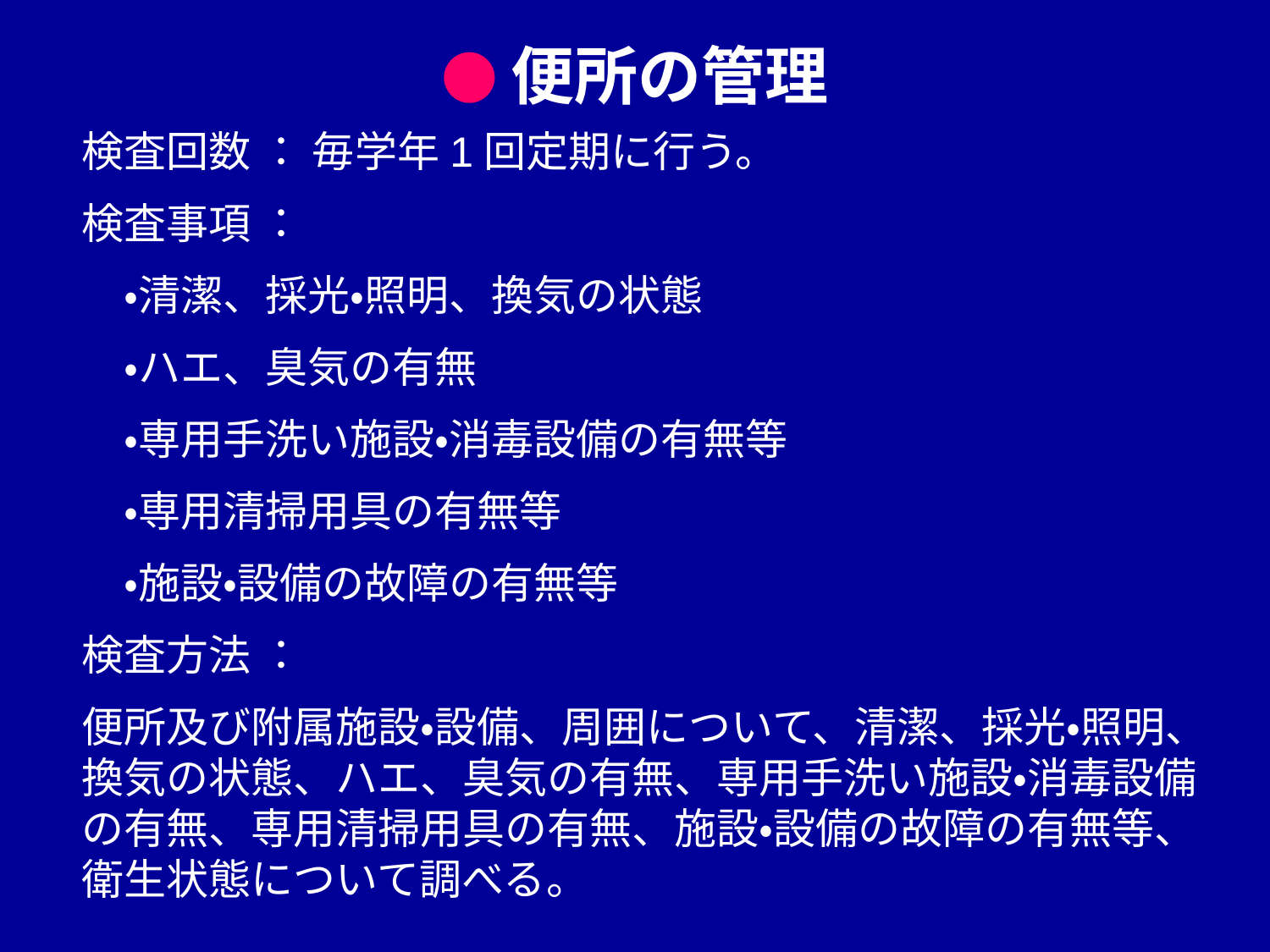

●便所の管理
検査回数 ： 毎学年1回定期に行う。
検査事項 ：
　・清潔、採光・照明、換気の状態
　・ハエ、臭気の有無
　・専用手洗い施設・消毒設備の有無等
　・専用清掃用具の有無等
　・施設・設備の故障の有無等
検査方法 ：
便所及び附属施設・設備、周囲について、清潔、採光・照明、換気の状態、ハエ、臭気の有無、専用手洗い施設・消毒設備の有無、専用清掃用具の有無、施設・設備の故障の有無等、衛生状態について調べる。